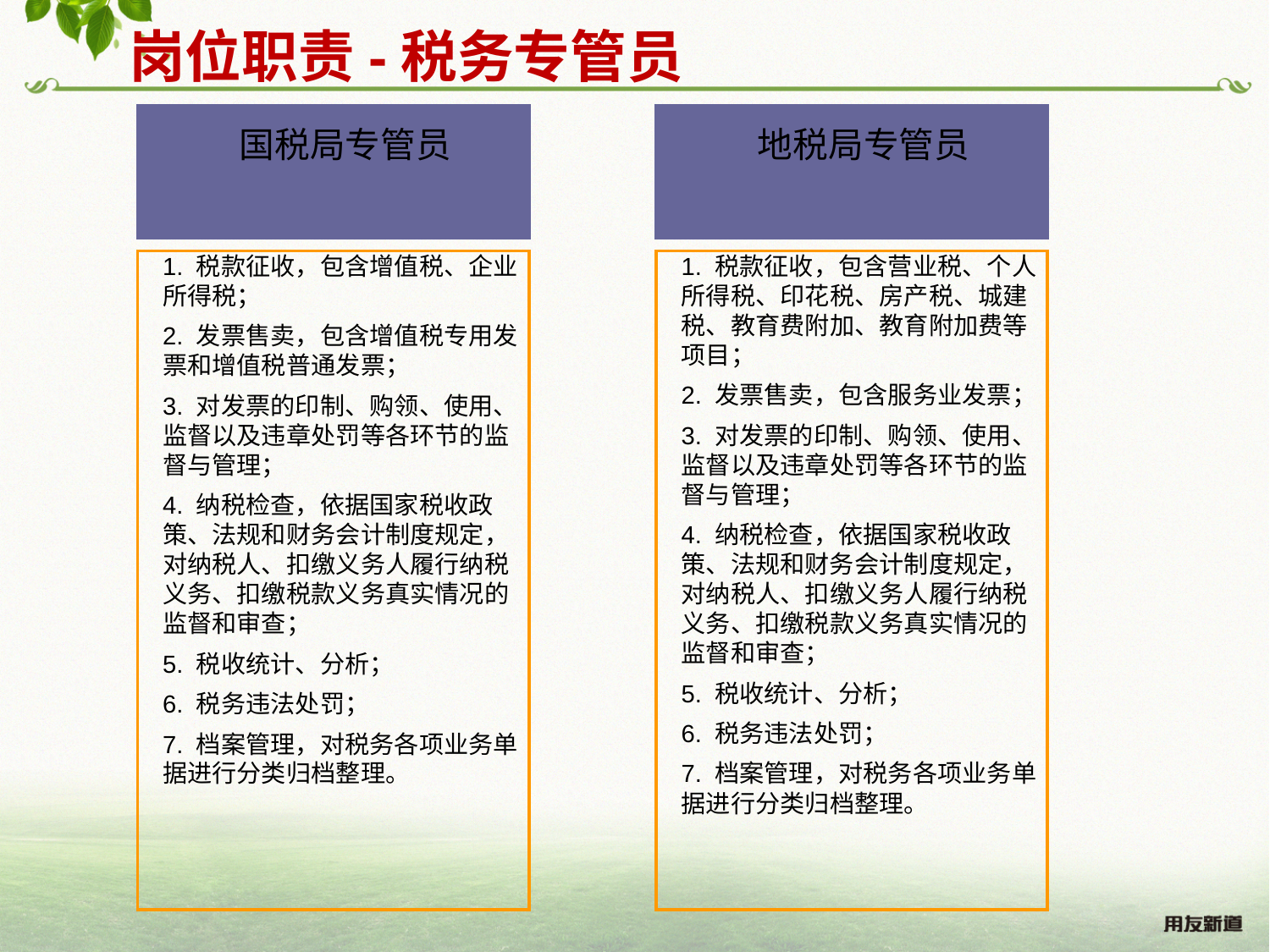

岗位职责-税务专管员
  国税局专管员
1. 税款征收，包含增值税、企业所得税；
2. 发票售卖，包含增值税专用发票和增值税普通发票；
3. 对发票的印制、购领、使用、监督以及违章处罚等各环节的监督与管理；
4. 纳税检查，依据国家税收政策、法规和财务会计制度规定，对纳税人、扣缴义务人履行纳税义务、扣缴税款义务真实情况的监督和审查；
5. 税收统计、分析；
6. 税务违法处罚；
7. 档案管理，对税务各项业务单据进行分类归档整理。
  地税局专管员
1. 税款征收，包含营业税、个人所得税、印花税、房产税、城建税、教育费附加、教育附加费等项目；
2. 发票售卖，包含服务业发票；
3. 对发票的印制、购领、使用、监督以及违章处罚等各环节的监督与管理；
4. 纳税检查，依据国家税收政策、法规和财务会计制度规定，对纳税人、扣缴义务人履行纳税义务、扣缴税款义务真实情况的监督和审查；
5. 税收统计、分析；
6. 税务违法处罚；
7. 档案管理，对税务各项业务单据进行分类归档整理。